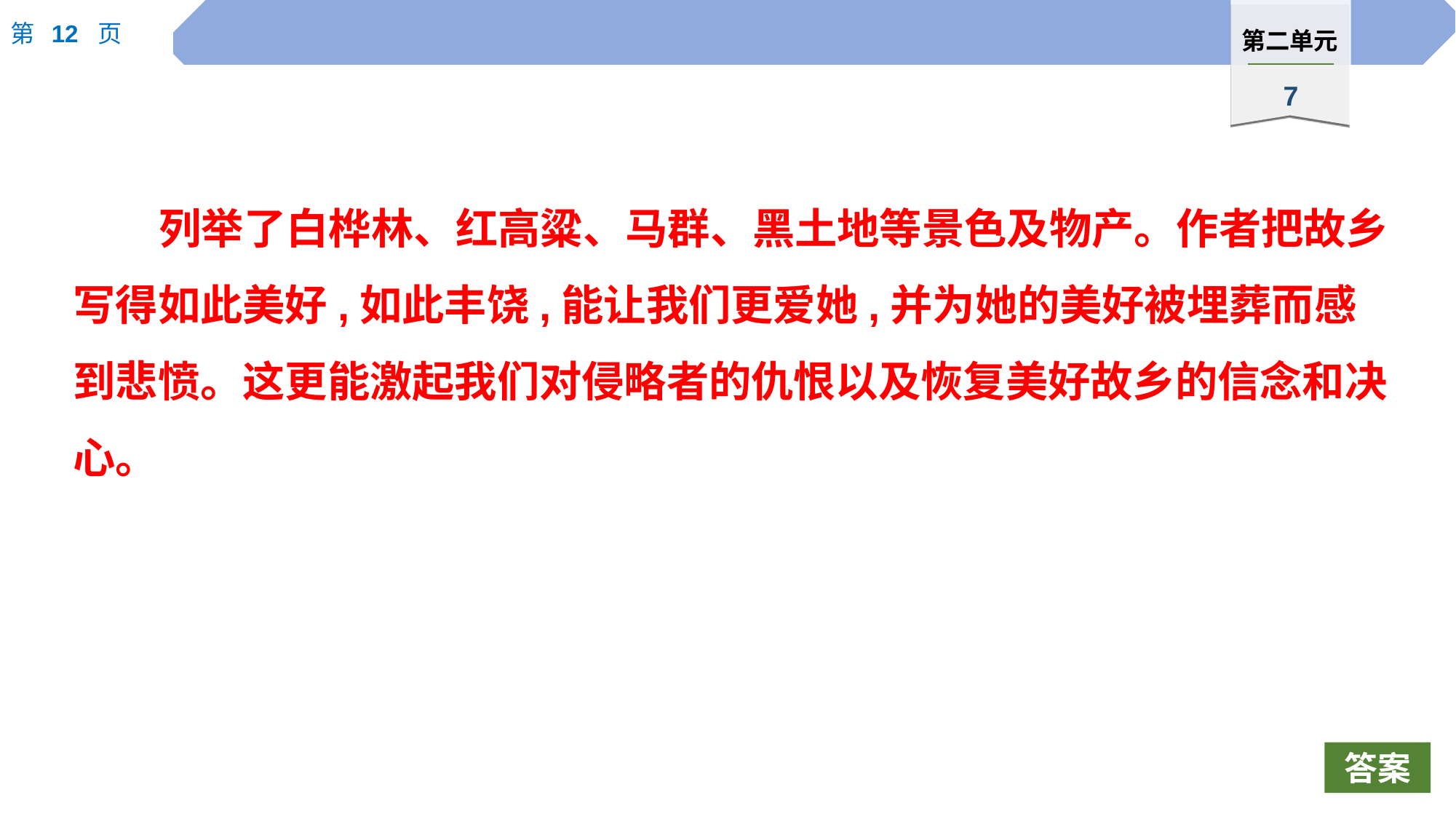

列举了白桦林、红高粱、马群、黑土地等景色及物产。作者把故乡写得如此美好,如此丰饶,能让我们更爱她,并为她的美好被埋葬而感到悲愤。这更能激起我们对侵略者的仇恨以及恢复美好故乡的信念和决心。
答案